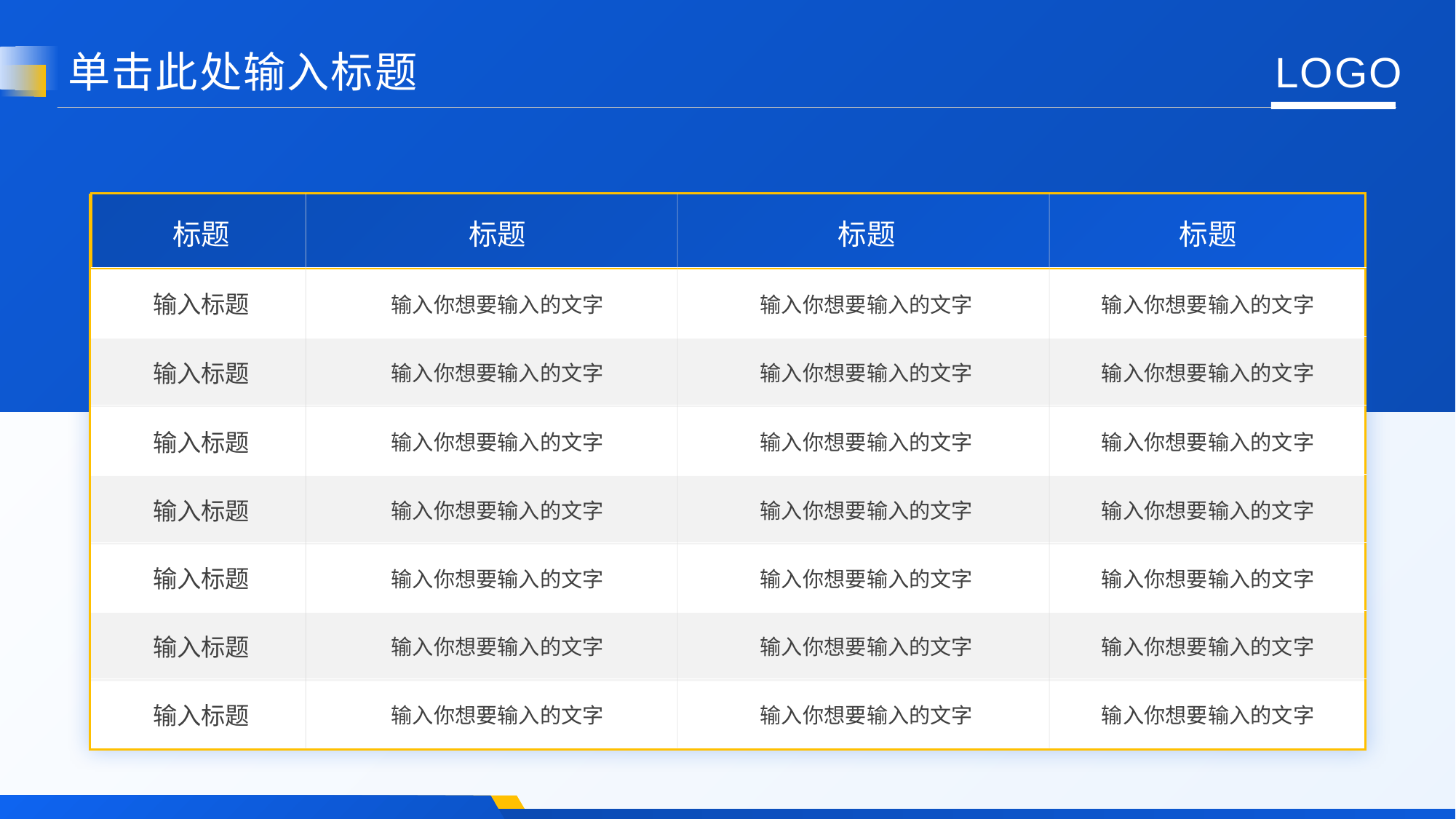

LOGO
单击此处输入标题

| 标题 | 标题 | 标题 | 标题 |
| --- | --- | --- | --- |
| 输入标题 | 输入你想要输入的文字 | 输入你想要输入的文字 | 输入你想要输入的文字 |
| 输入标题 | 输入你想要输入的文字 | 输入你想要输入的文字 | 输入你想要输入的文字 |
| 输入标题 | 输入你想要输入的文字 | 输入你想要输入的文字 | 输入你想要输入的文字 |
| 输入标题 | 输入你想要输入的文字 | 输入你想要输入的文字 | 输入你想要输入的文字 |
| 输入标题 | 输入你想要输入的文字 | 输入你想要输入的文字 | 输入你想要输入的文字 |
| 输入标题 | 输入你想要输入的文字 | 输入你想要输入的文字 | 输入你想要输入的文字 |
| 输入标题 | 输入你想要输入的文字 | 输入你想要输入的文字 | 输入你想要输入的文字 |